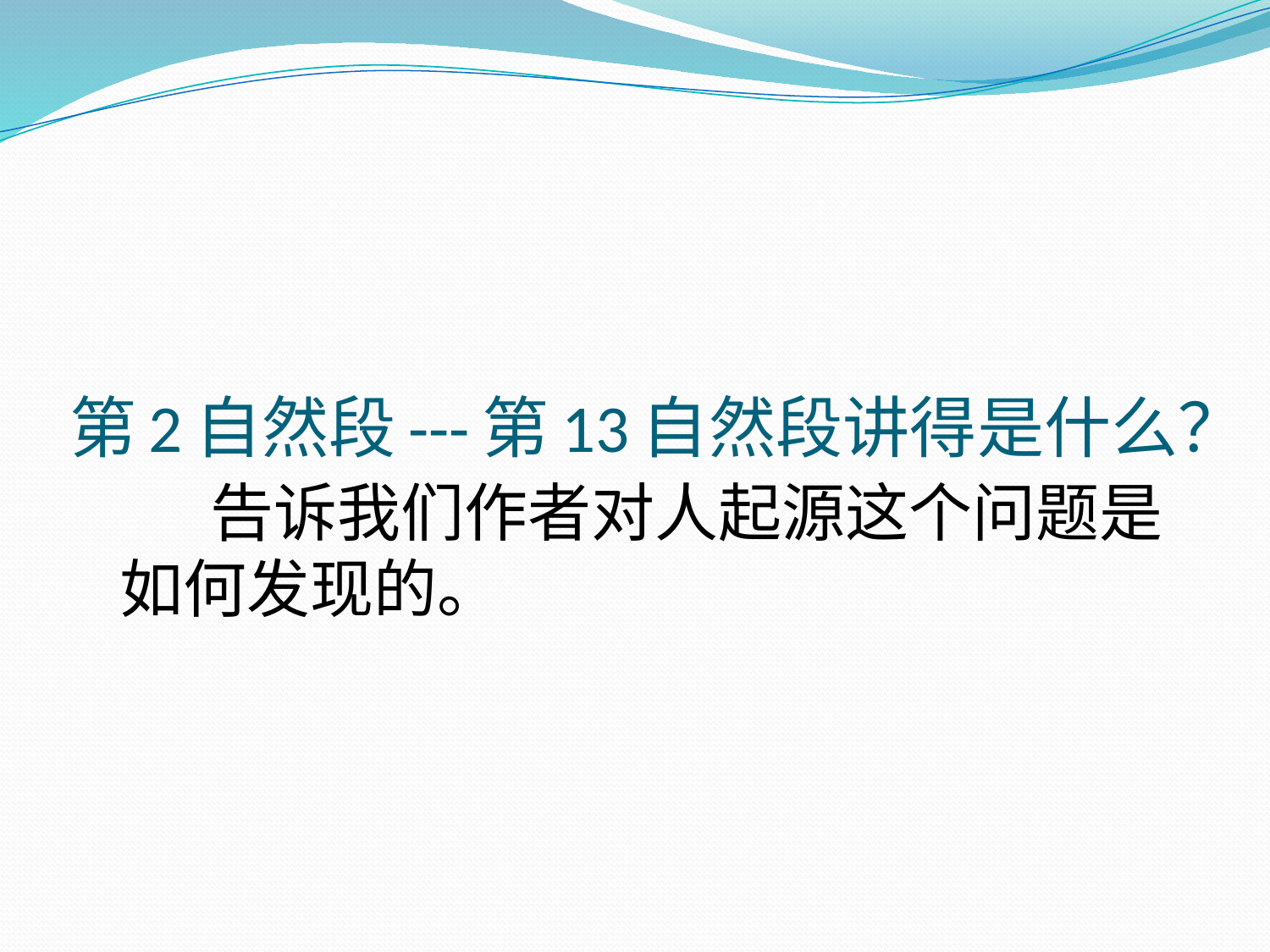

# 第2自然段---第13自然段讲得是什么？
        告诉我们作者对人起源这个问题是如何发现的。